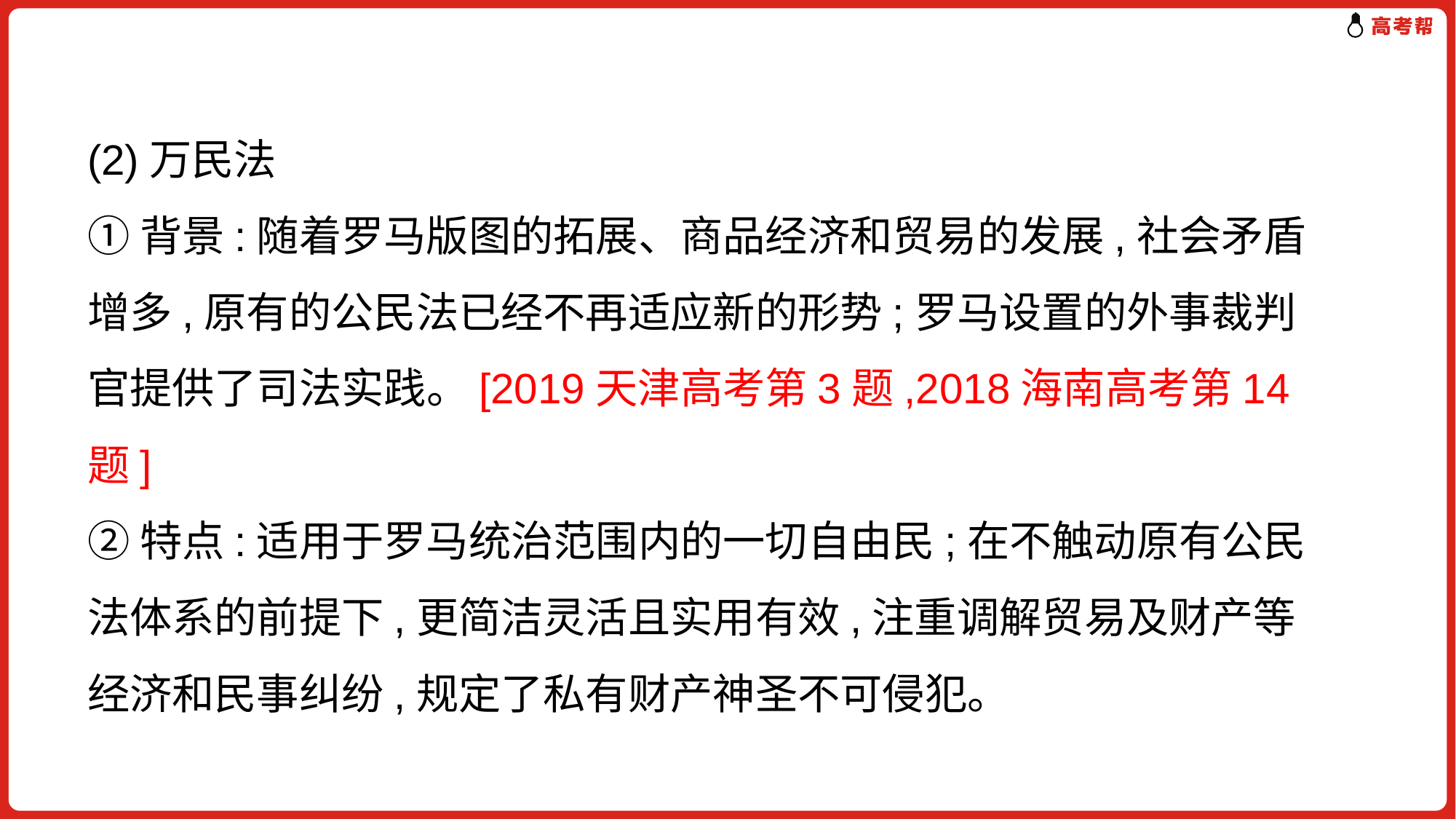

(2)万民法
①背景:随着罗马版图的拓展、商品经济和贸易的发展,社会矛盾增多,原有的公民法已经不再适应新的形势;罗马设置的外事裁判官提供了司法实践。[2019天津高考第3题,2018海南高考第14题]
②特点:适用于罗马统治范围内的一切自由民;在不触动原有公民法体系的前提下,更简洁灵活且实用有效,注重调解贸易及财产等经济和民事纠纷,规定了私有财产神圣不可侵犯。